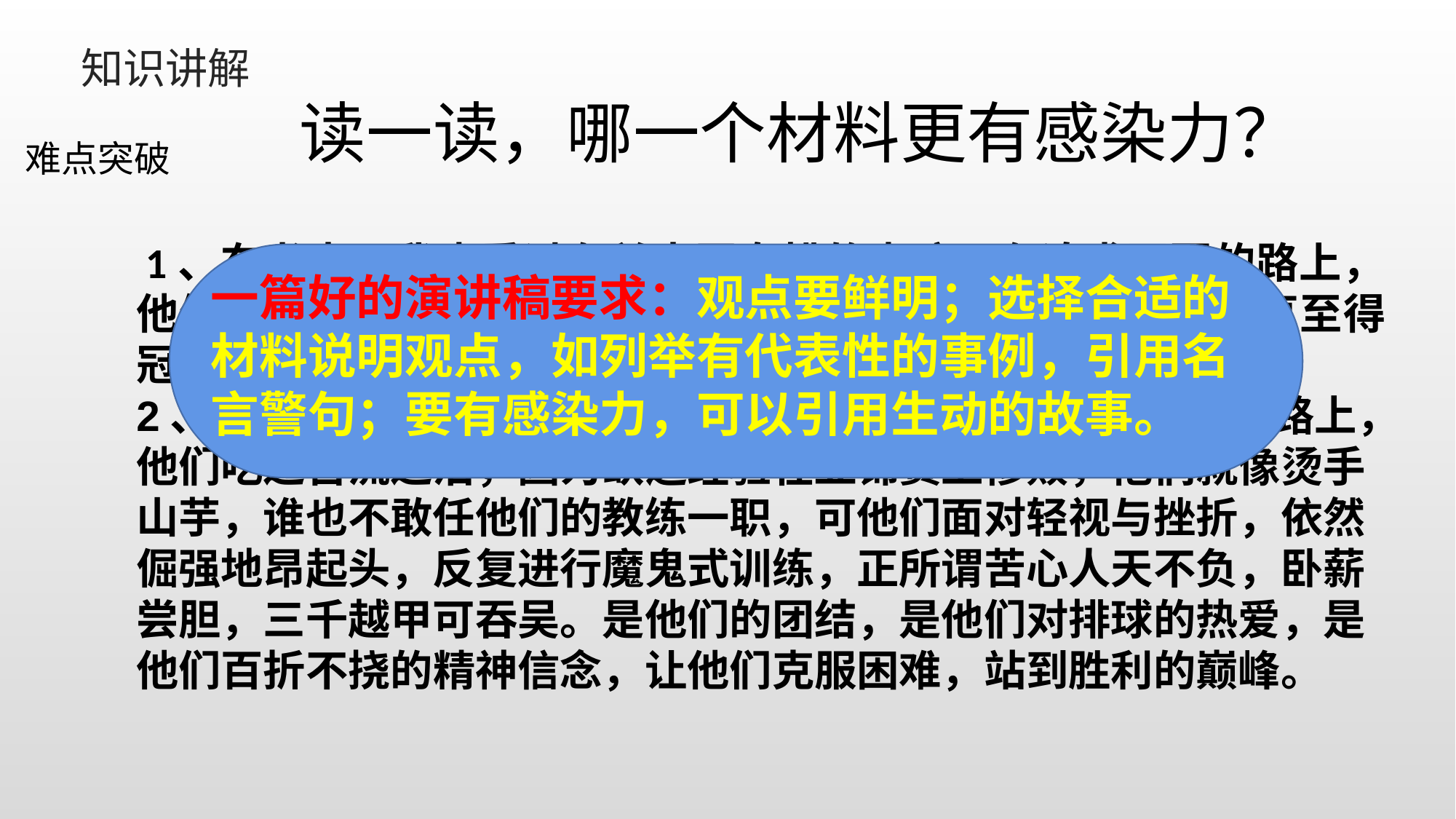

知识讲解
读一读，哪一个材料更有感染力？
难点突破
 1、在书中，我也看过有关中国女排的事迹，在追求冠军的路上，他们面对轻视与挫折，依然倔强地昂起头，反复进行训练，直至得冠。
2、在书中，我也看到过有关中国女排的事迹，在追求冠军的路上，他们吃过苦流过泪，因为缺乏经验在亚锦赛上惨败，他们就像烫手山芋，谁也不敢任他们的教练一职，可他们面对轻视与挫折，依然倔强地昂起头，反复进行魔鬼式训练，正所谓苦心人天不负，卧薪尝胆，三千越甲可吞吴。是他们的团结，是他们对排球的热爱，是他们百折不挠的精神信念，让他们克服困难，站到胜利的巅峰。

一篇好的演讲稿要求：观点要鲜明；选择合适的材料说明观点，如列举有代表性的事例，引用名言警句；要有感染力，可以引用生动的故事。